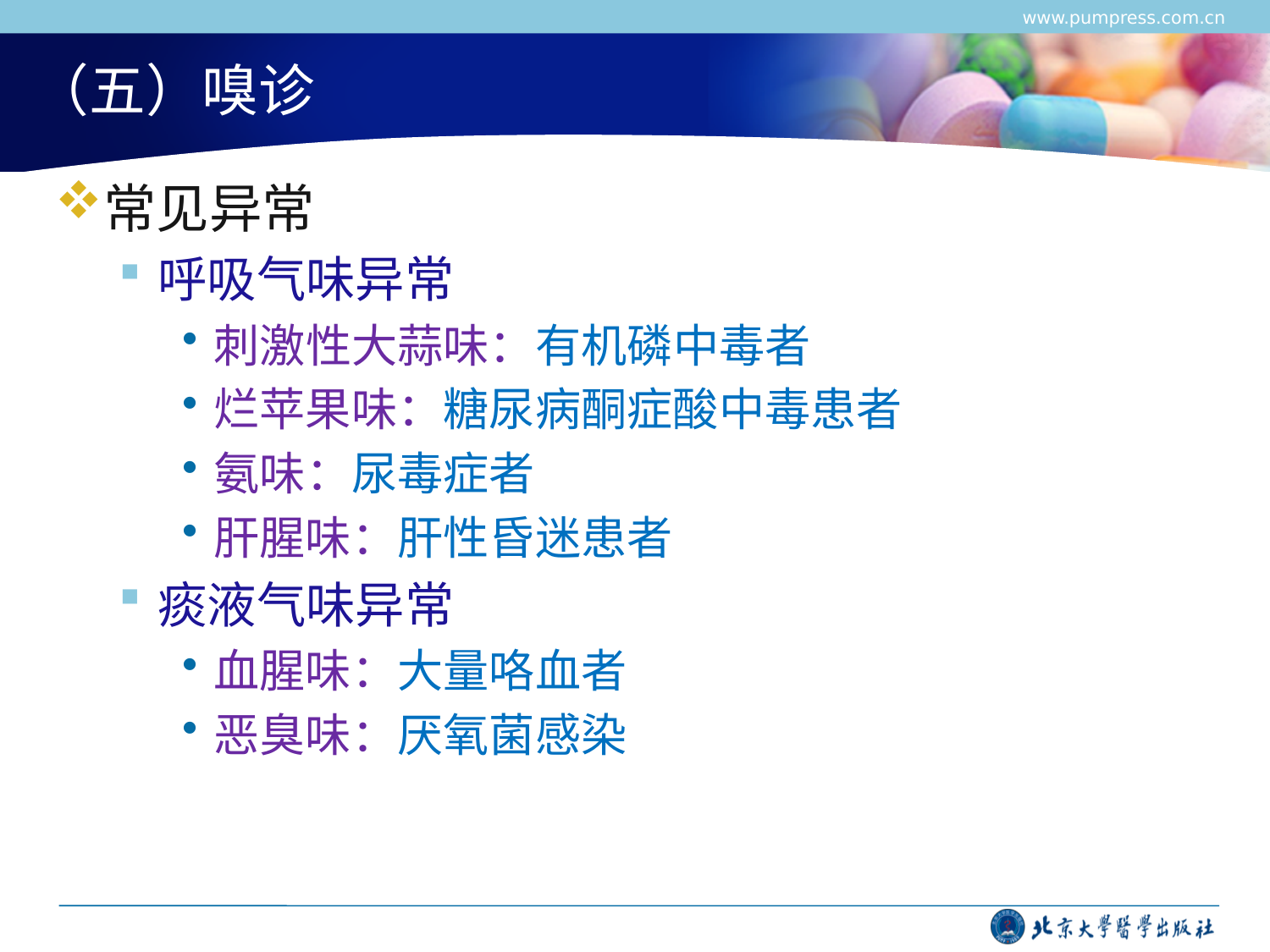

www.pumpress.com.cn
# （五）嗅诊
常见异常
呼吸气味异常
刺激性大蒜味：有机磷中毒者
烂苹果味：糖尿病酮症酸中毒患者
氨味：尿毒症者
肝腥味：肝性昏迷患者
痰液气味异常
血腥味：大量咯血者
恶臭味：厌氧菌感染